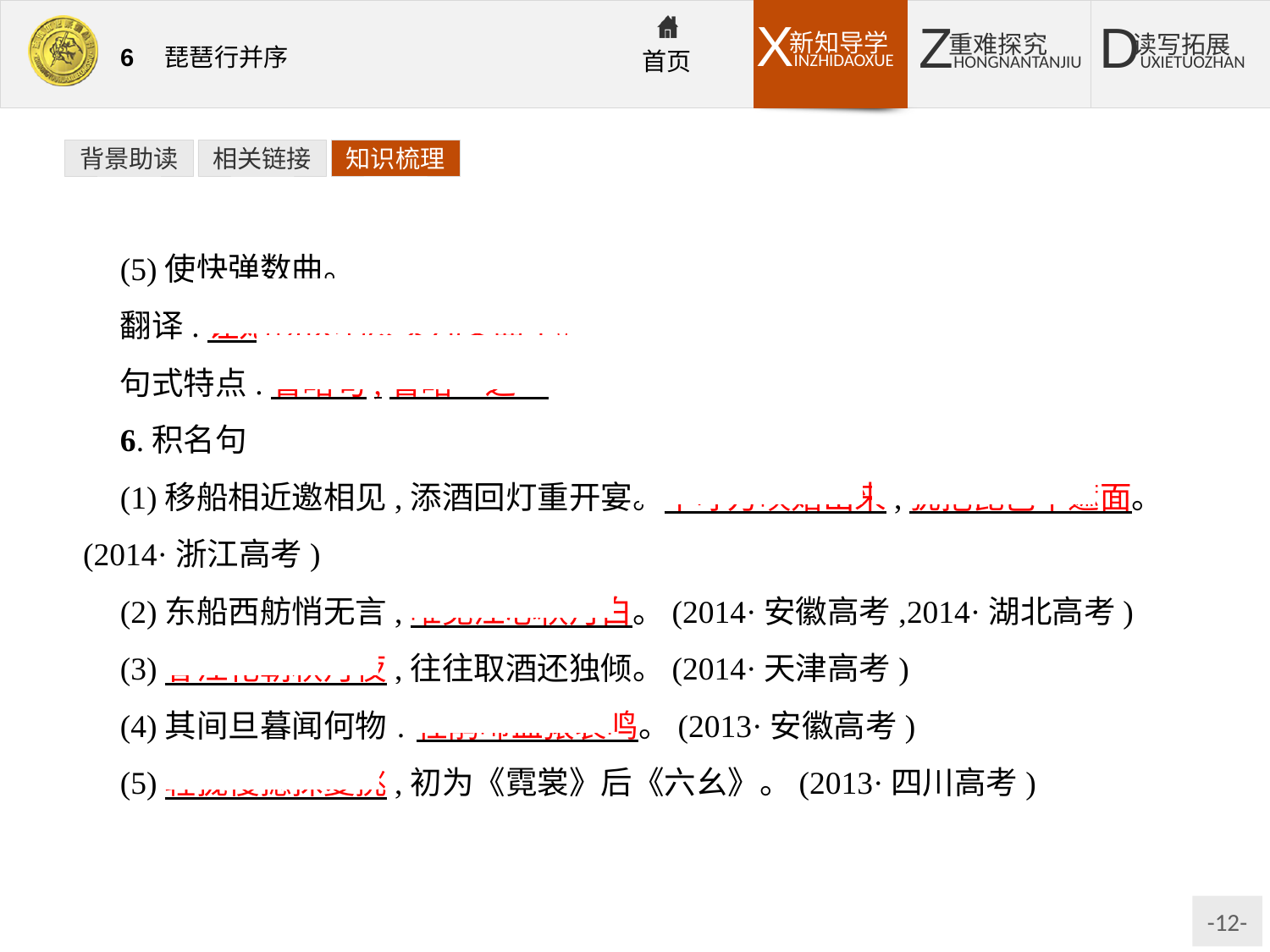

背景助读
相关链接
知识梳理
(5)使快弹数曲。
翻译:让她畅快地演奏几支曲子。
句式特点:省略句,省略“之”
6.积名句
(1)移船相近邀相见,添酒回灯重开宴。千呼万唤始出来,犹抱琵琶半遮面。(2014·浙江高考)
(2)东船西舫悄无言,唯见江心秋月白。(2014·安徽高考,2014·湖北高考)
(3)春江花朝秋月夜,往往取酒还独倾。(2014·天津高考)
(4)其间旦暮闻何物?杜鹃啼血猿哀鸣。(2013·安徽高考)
(5)轻拢慢捻抹复挑,初为《霓裳》后《六幺》。(2013·四川高考)